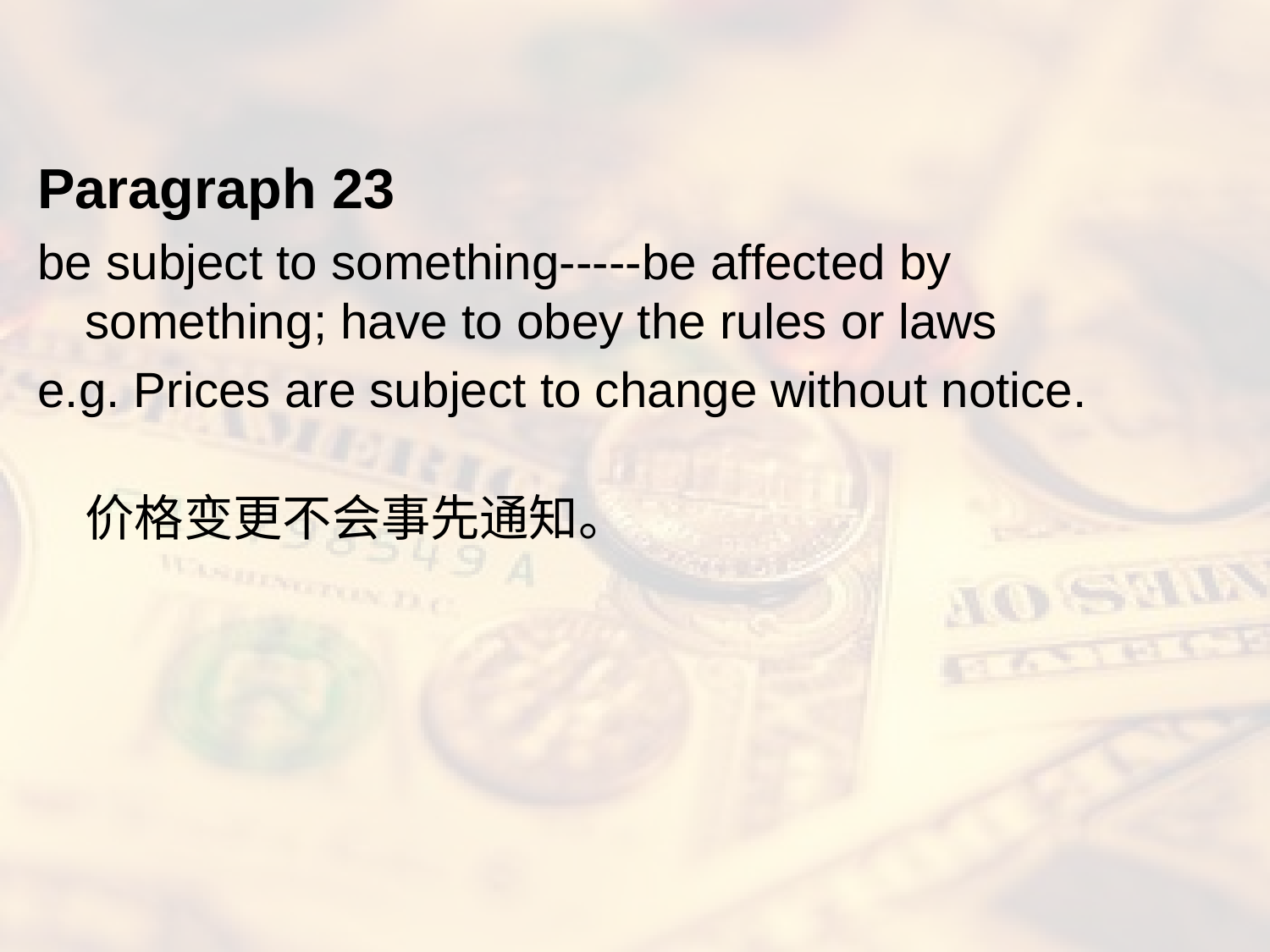

#
Paragraph 23
be subject to something-----be affected by something; have to obey the rules or laws
e.g. Prices are subject to change without notice.
	价格变更不会事先通知。